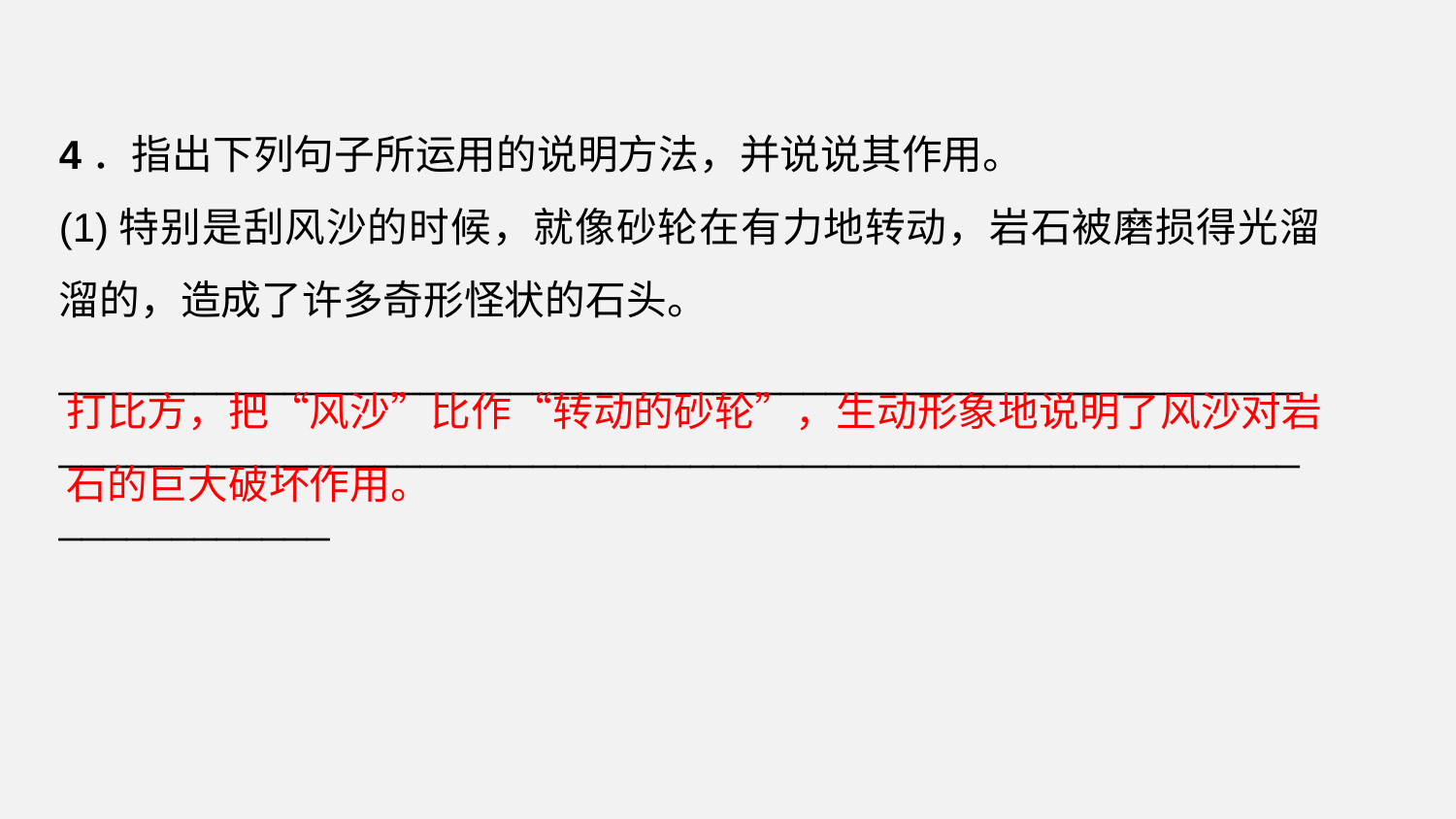

4．指出下列句子所运用的说明方法，并说说其作用。
(1)特别是刮风沙的时候，就像砂轮在有力地转动，岩石被磨损得光溜溜的，造成了许多奇形怪状的石头。
__________________________________________________________________________________________________________________________
打比方，把“风沙”比作“转动的砂轮”，生动形象地说明了风沙对岩石的巨大破坏作用。